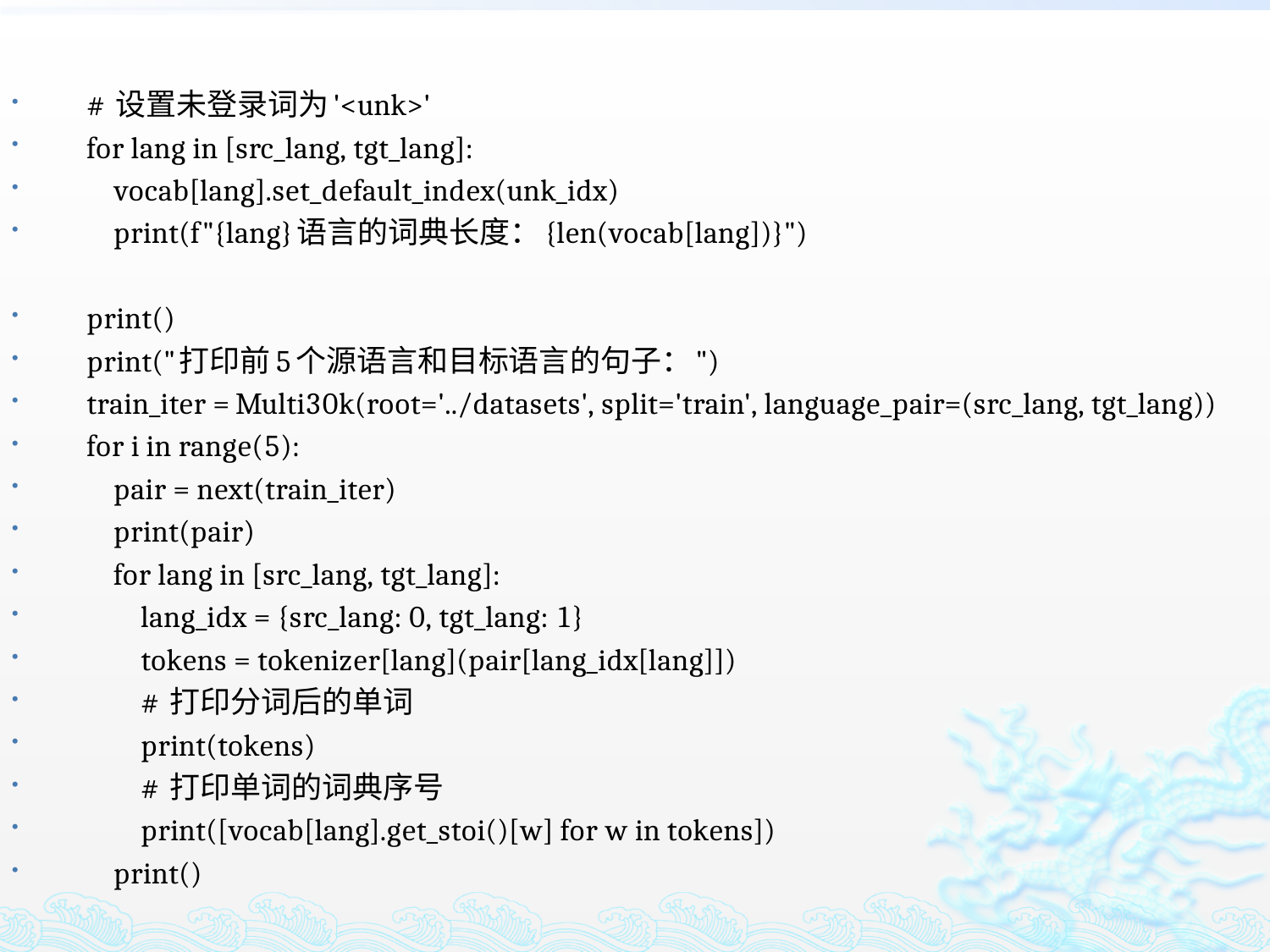

# 设置未登录词为'<unk>'
    for lang in [src_lang, tgt_lang]:
        vocab[lang].set_default_index(unk_idx)
        print(f"{lang}语言的词典长度：{len(vocab[lang])}")

    print()
    print("打印前5个源语言和目标语言的句子：")
    train_iter = Multi30k(root='../datasets', split='train', language_pair=(src_lang, tgt_lang))
    for i in range(5):
        pair = next(train_iter)
        print(pair)
        for lang in [src_lang, tgt_lang]:
            lang_idx = {src_lang: 0, tgt_lang: 1}
            tokens = tokenizer[lang](pair[lang_idx[lang]])
            # 打印分词后的单词
            print(tokens)
            # 打印单词的词典序号
            print([vocab[lang].get_stoi()[w] for w in tokens])
        print()